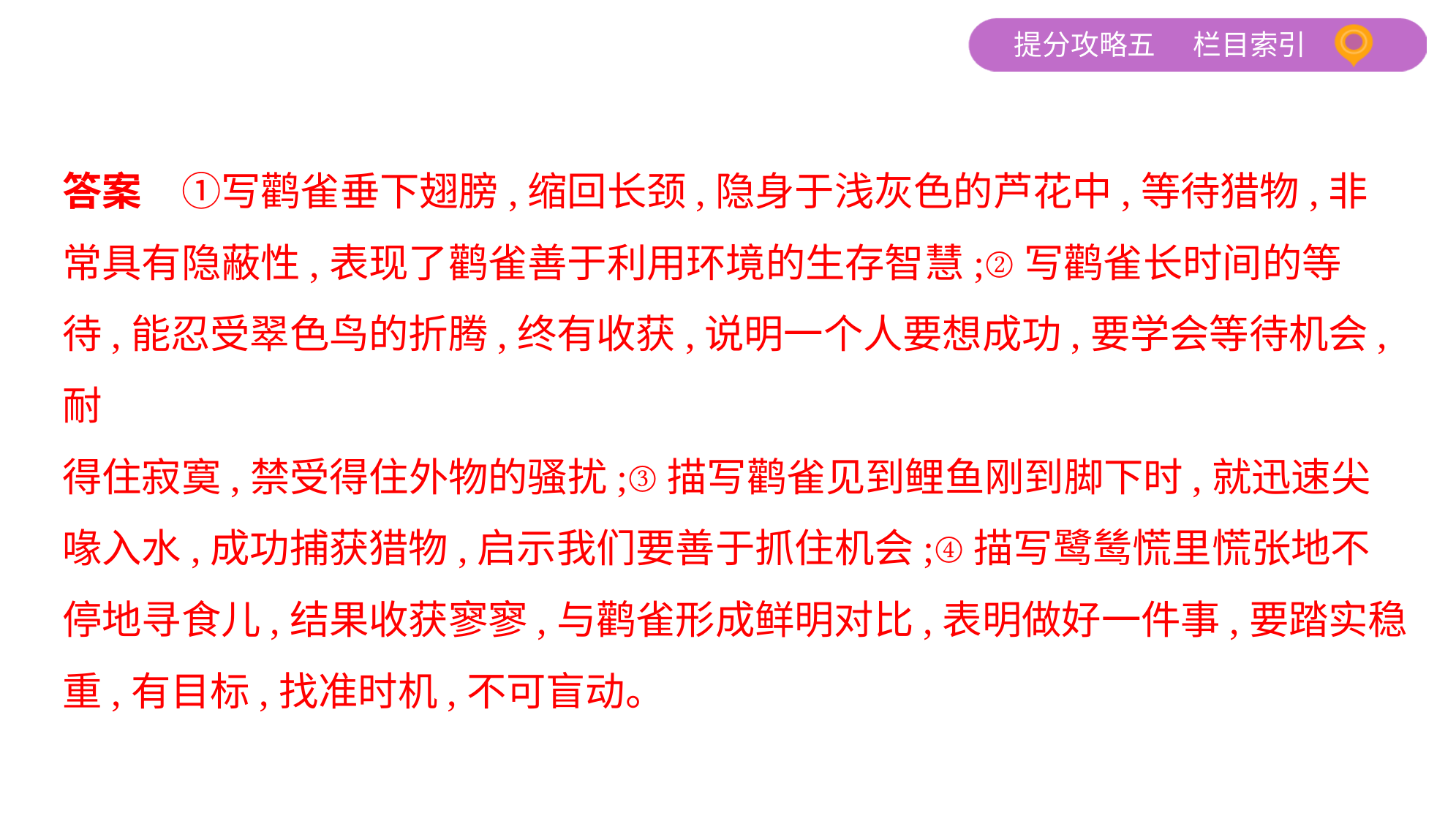

答案　①写鹳雀垂下翅膀,缩回长颈,隐身于浅灰色的芦花中,等待猎物,非
常具有隐蔽性,表现了鹳雀善于利用环境的生存智慧;②写鹳雀长时间的等
待,能忍受翠色鸟的折腾,终有收获,说明一个人要想成功,要学会等待机会,耐
得住寂寞,禁受得住外物的骚扰;③描写鹳雀见到鲤鱼刚到脚下时,就迅速尖
喙入水,成功捕获猎物,启示我们要善于抓住机会;④描写鹭鸶慌里慌张地不
停地寻食儿,结果收获寥寥,与鹳雀形成鲜明对比,表明做好一件事,要踏实稳
重,有目标,找准时机,不可盲动。